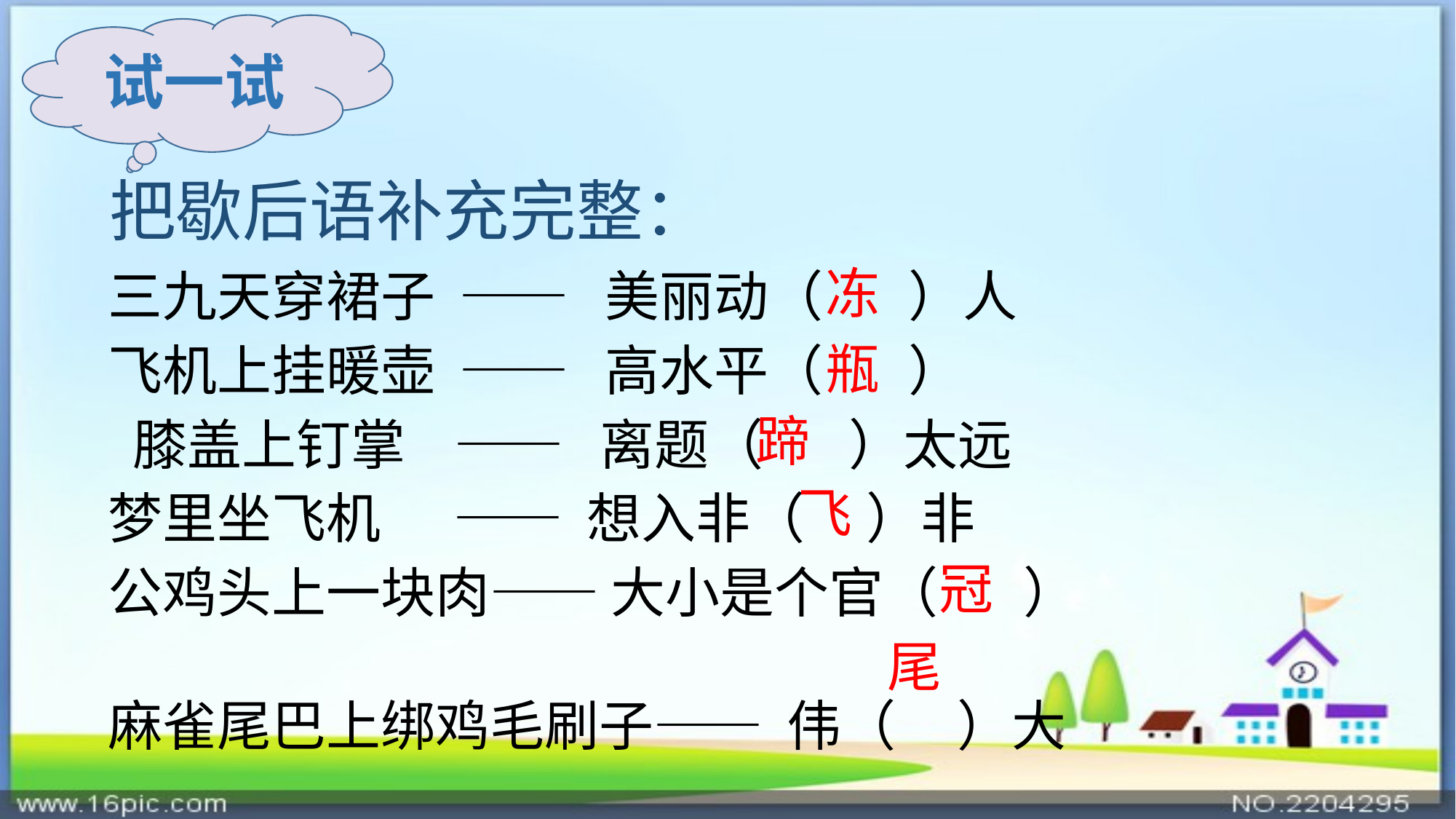

试一试
# 把歇后语补充完整：
冻
三九天穿裙子  ——   美丽动（       ）人
飞机上挂暖壶  ——   高水平（       ）
 膝盖上钉掌    ——   离题（       ）太远
梦里坐飞机      ——  想入非（     ）非
公鸡头上一块肉—— 大小是个官（       ）
麻雀尾巴上绑鸡毛刷子——  伟（     ）大
瓶
蹄
飞
冠
尾